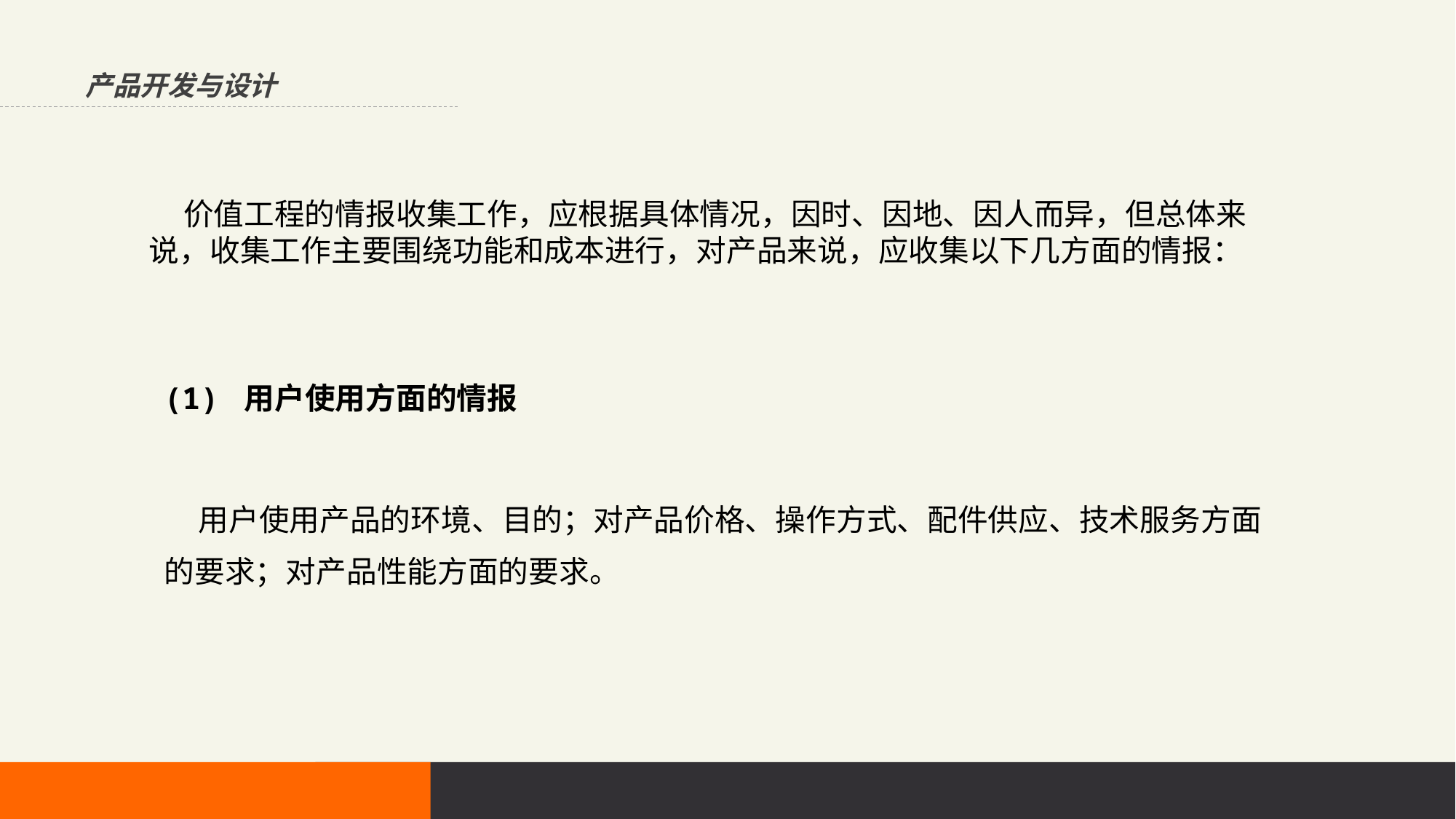

产品开发与设计
    价值工程的情报收集工作，应根据具体情况，因时、因地、因人而异，但总体来说，收集工作主要围绕功能和成本进行，对产品来说，应收集以下几方面的情报：

(1) 用户使用方面的情报
    用户使用产品的环境、目的；对产品价格、操作方式、配件供应、技术服务方面的要求；对产品性能方面的要求。